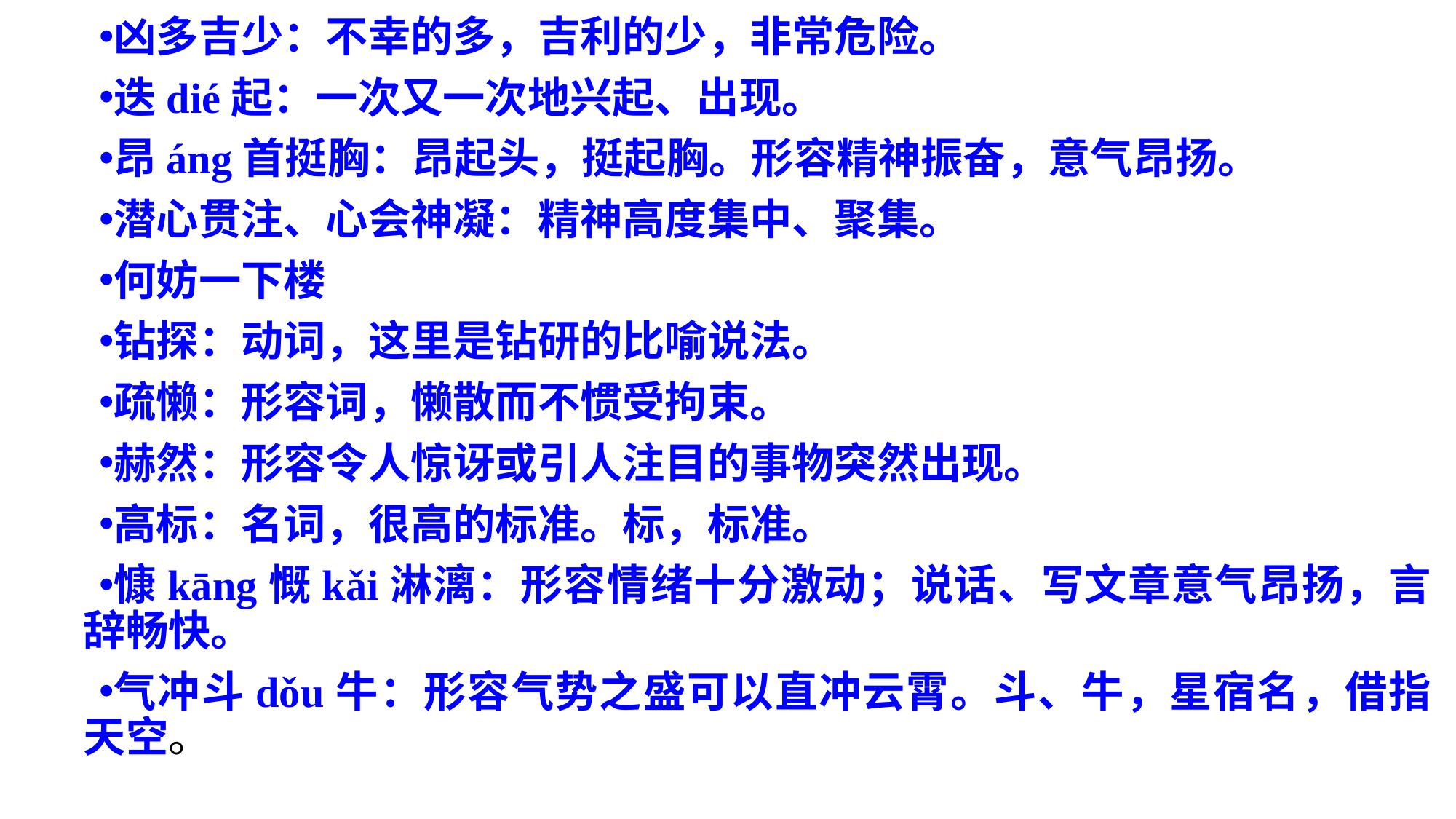

凶多吉少：不幸的多，吉利的少，非常危险。
迭dié起：一次又一次地兴起、出现。
昂áng首挺胸：昂起头，挺起胸。形容精神振奋，意气昂扬。
潜心贯注、心会神凝：精神高度集中、聚集。
何妨一下楼
钻探：动词，这里是钻研的比喻说法。
疏懒：形容词，懒散而不惯受拘束。
赫然：形容令人惊讶或引人注目的事物突然出现。
高标：名词，很高的标准。标，标准。
慷kāng慨kǎi淋漓：形容情绪十分激动；说话、写文章意气昂扬，言辞畅快。
气冲斗dǒu牛：形容气势之盛可以直冲云霄。斗、牛，星宿名，借指天空。